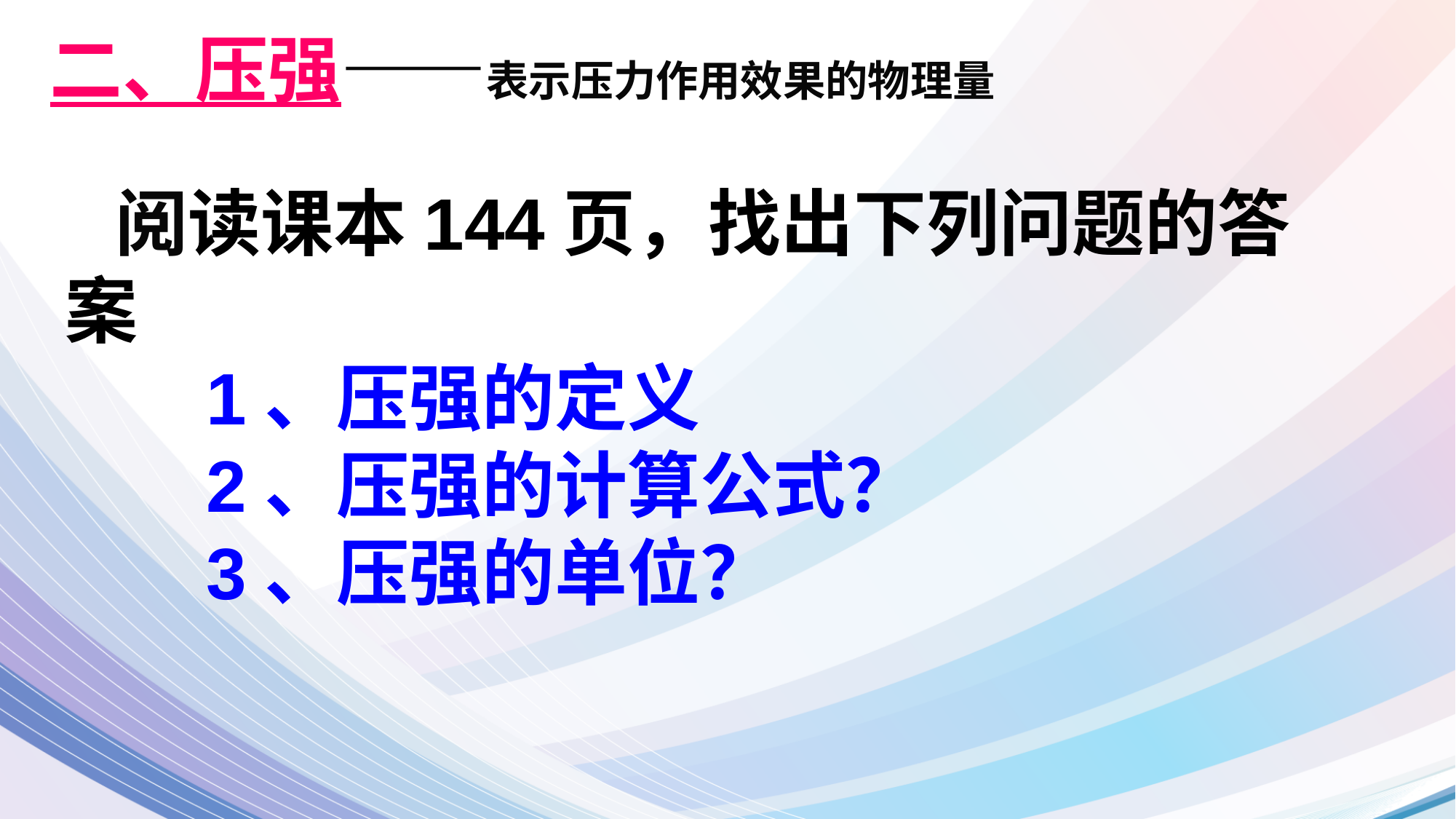

二、压强——表示压力作用效果的物理量
  阅读课本144页，找出下列问题的答案
       1、压强的定义
       2、压强的计算公式？
       3、压强的单位？